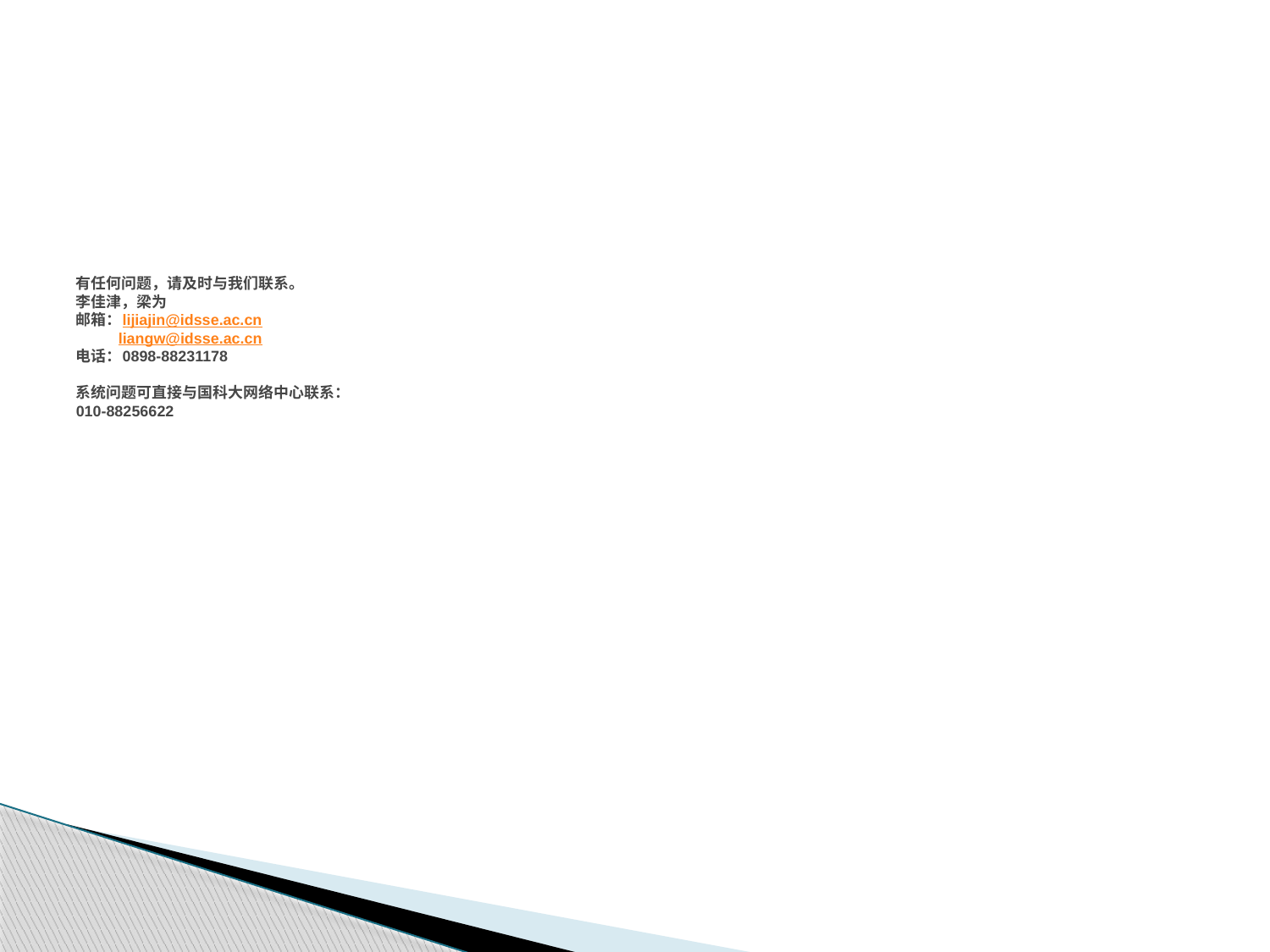

# 有任何问题，请及时与我们联系。 李佳津，梁为 邮箱：lijiajin@idsse.ac.cn liangw@idsse.ac.cn 电话：0898-88231178 系统问题可直接与国科大网络中心联系： 010-88256622